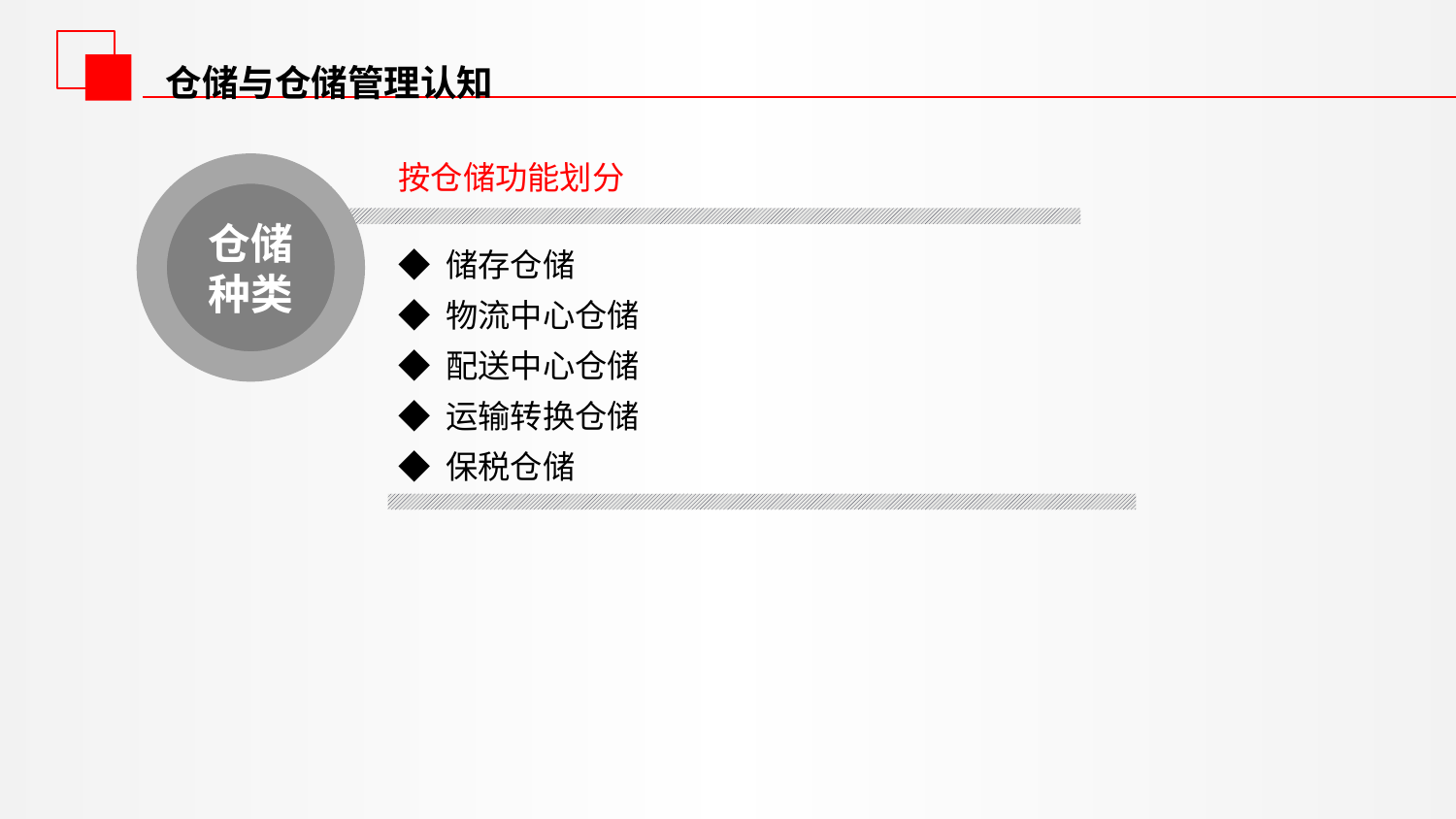

仓储与仓储管理认知
按仓储功能划分
仓储种类

◆ 储存仓储
◆ 物流中心仓储
◆ 配送中心仓储
◆ 运输转换仓储
◆ 保税仓储